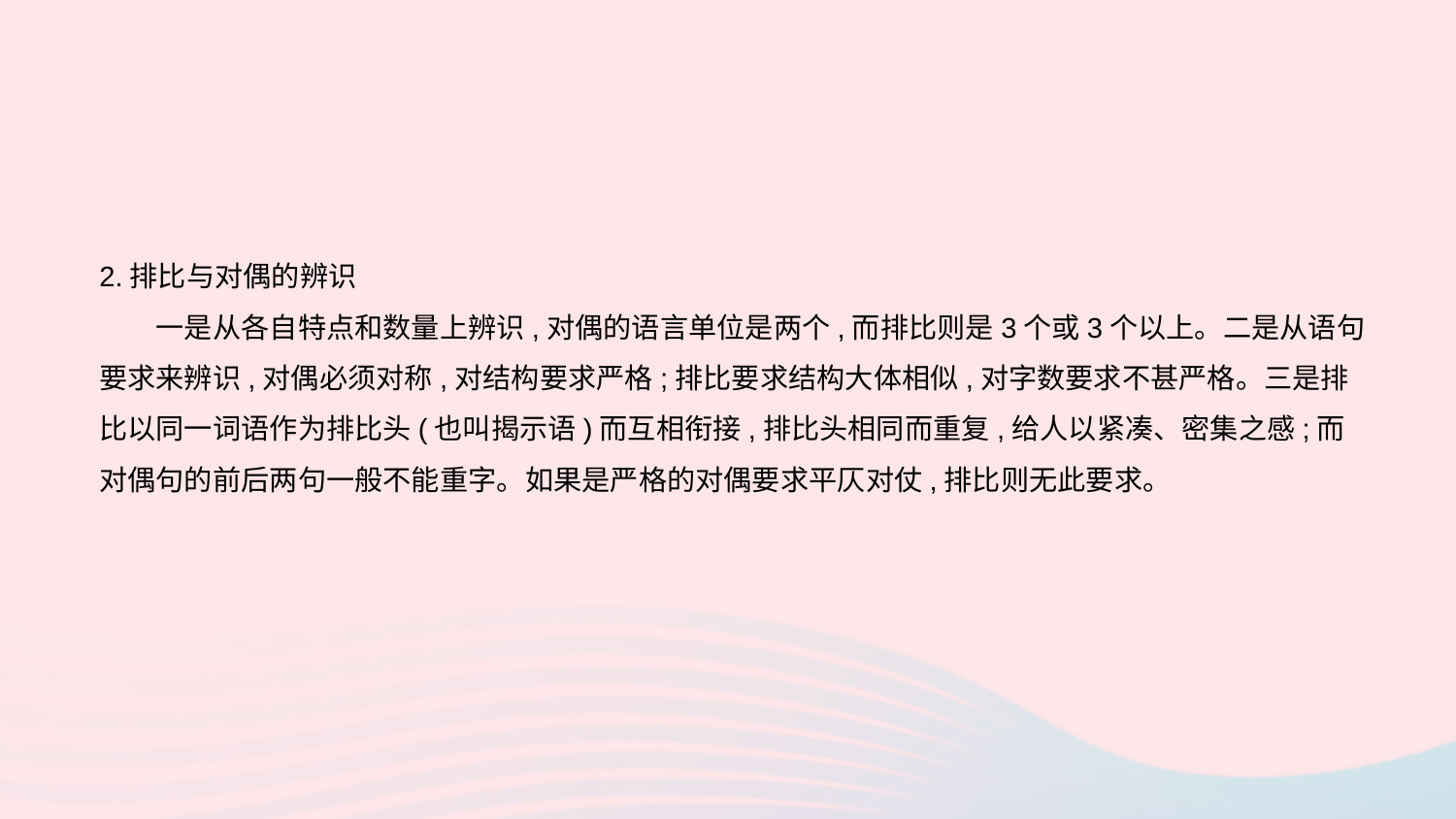

2.排比与对偶的辨识
　　一是从各自特点和数量上辨识,对偶的语言单位是两个,而排比则是3个或3个以上。二是从语句要求来辨识,对偶必须对称,对结构要求严格;排比要求结构大体相似,对字数要求不甚严格。三是排比以同一词语作为排比头(也叫揭示语)而互相衔接,排比头相同而重复,给人以紧凑、密集之感;而对偶句的前后两句一般不能重字。如果是严格的对偶要求平仄对仗,排比则无此要求。